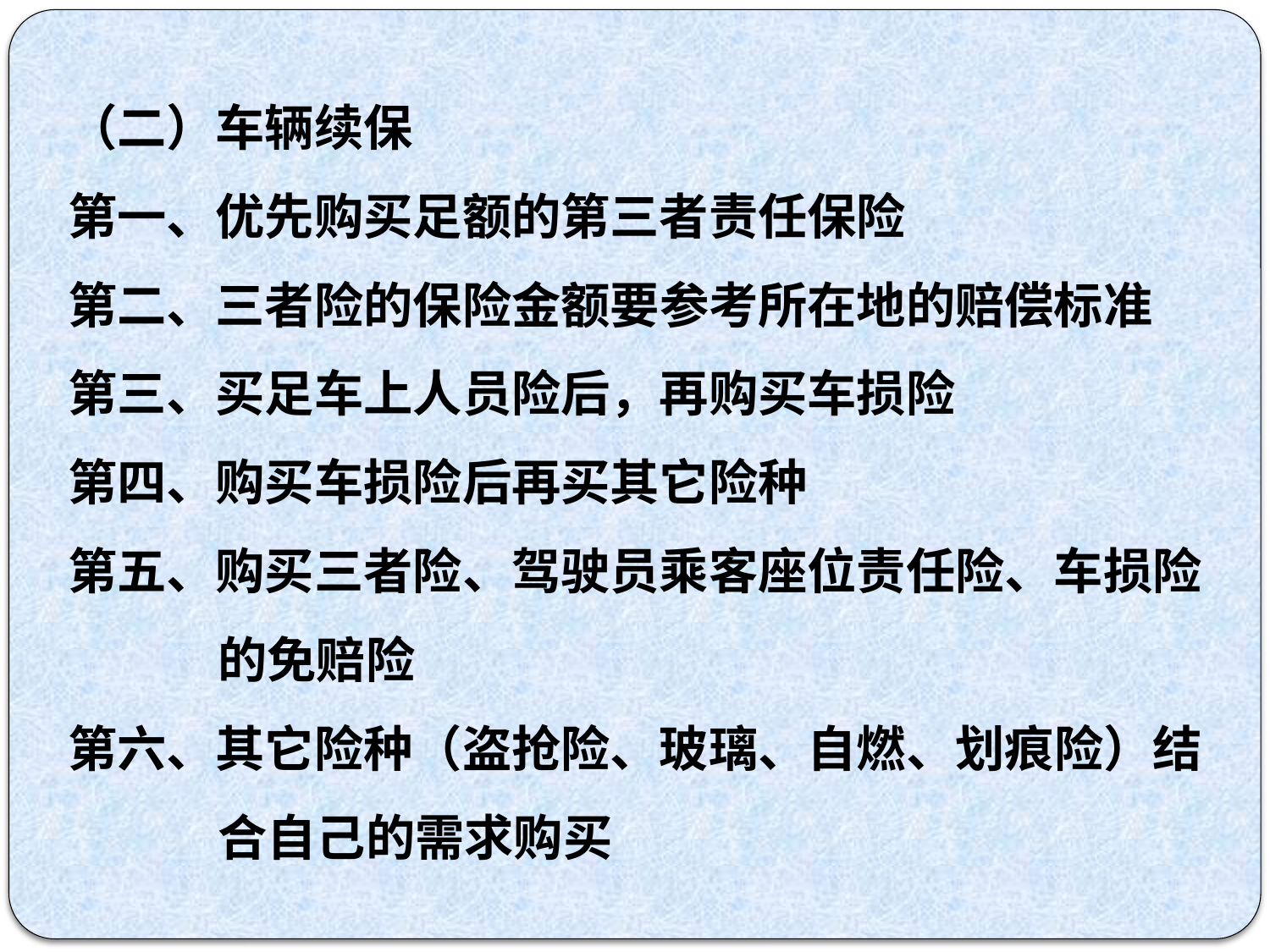

（二）车辆续保
第一、优先购买足额的第三者责任保险
第二、三者险的保险金额要参考所在地的赔偿标准
第三、买足车上人员险后，再购买车损险
第四、购买车损险后再买其它险种
第五、购买三者险、驾驶员乘客座位责任险、车损险的免赔险
第六、其它险种（盗抢险、玻璃、自燃、划痕险）结合自己的需求购买